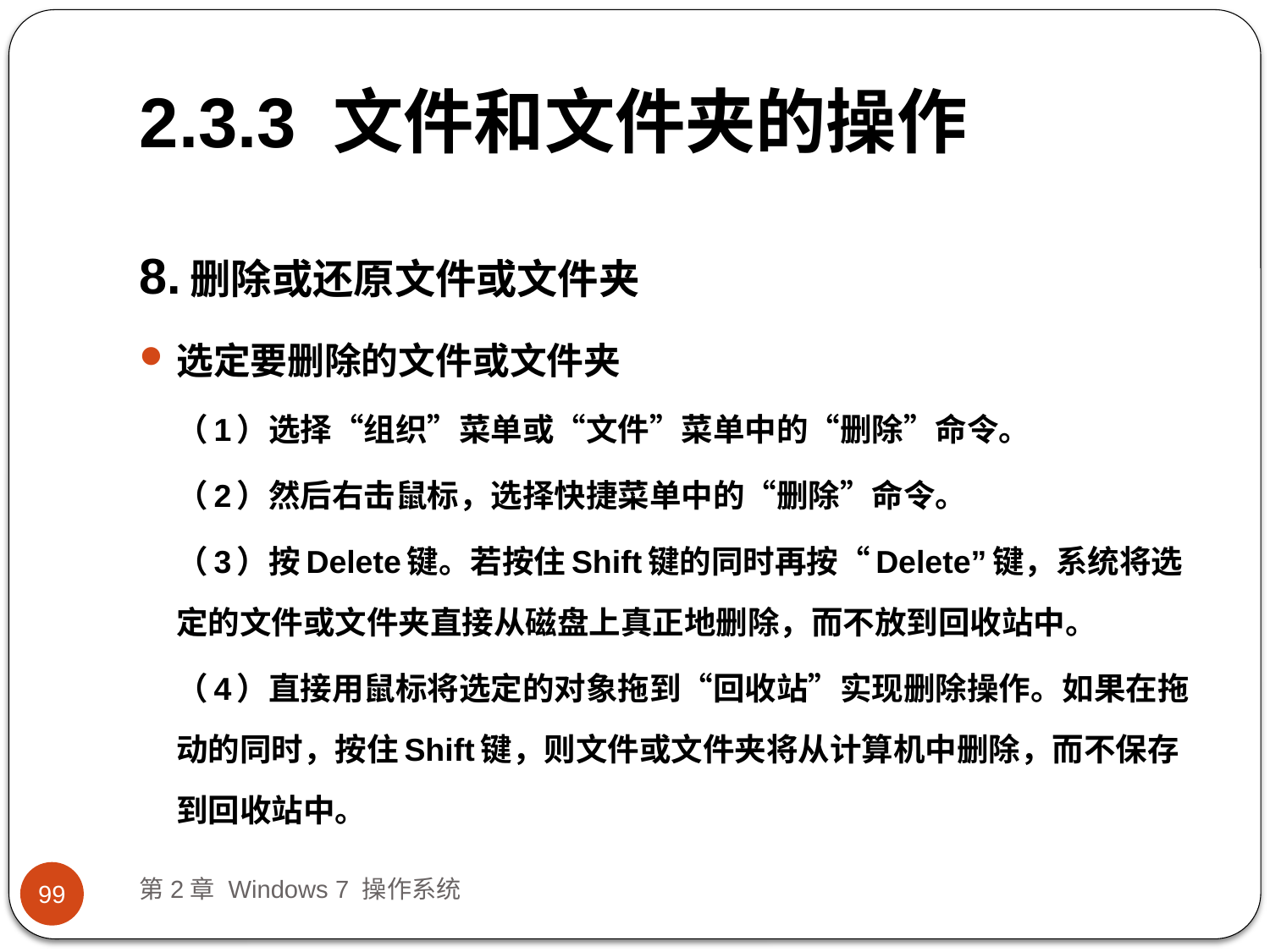

# 2.3.3 文件和文件夹的操作
8.删除或还原文件或文件夹
选定要删除的文件或文件夹
（1）选择“组织”菜单或“文件”菜单中的“删除”命令。
（2）然后右击鼠标，选择快捷菜单中的“删除”命令。
（3）按Delete键。若按住Shift键的同时再按“Delete”键，系统将选定的文件或文件夹直接从磁盘上真正地删除，而不放到回收站中。
（4）直接用鼠标将选定的对象拖到“回收站”实现删除操作。如果在拖动的同时，按住Shift键，则文件或文件夹将从计算机中删除，而不保存到回收站中。
第2章 Windows 7 操作系统
99